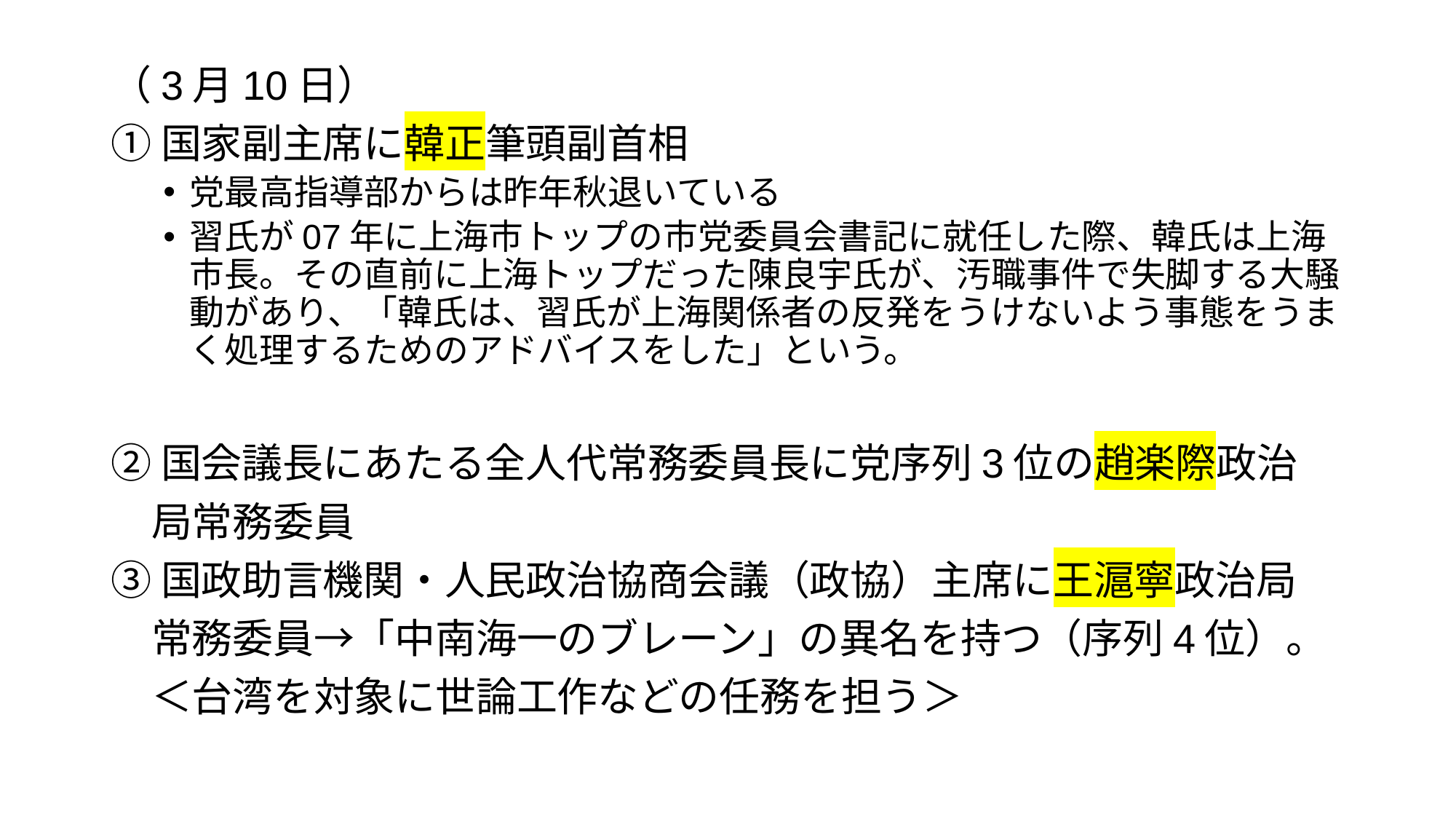

（3月10日）
①国家副主席に韓正筆頭副首相
党最高指導部からは昨年秋退いている
習氏が07年に上海市トップの市党委員会書記に就任した際、韓氏は上海市長。その直前に上海トップだった陳良宇氏が、汚職事件で失脚する大騒動があり、「韓氏は、習氏が上海関係者の反発をうけないよう事態をうまく処理するためのアドバイスをした」という。

②国会議長にあたる全人代常務委員長に党序列3位の趙楽際政治
　局常務委員
③国政助言機関・人民政治協商会議（政協）主席に王滬寧政治局
　常務委員→「中南海一のブレーン」の異名を持つ（序列4位）。
　＜台湾を対象に世論工作などの任務を担う＞